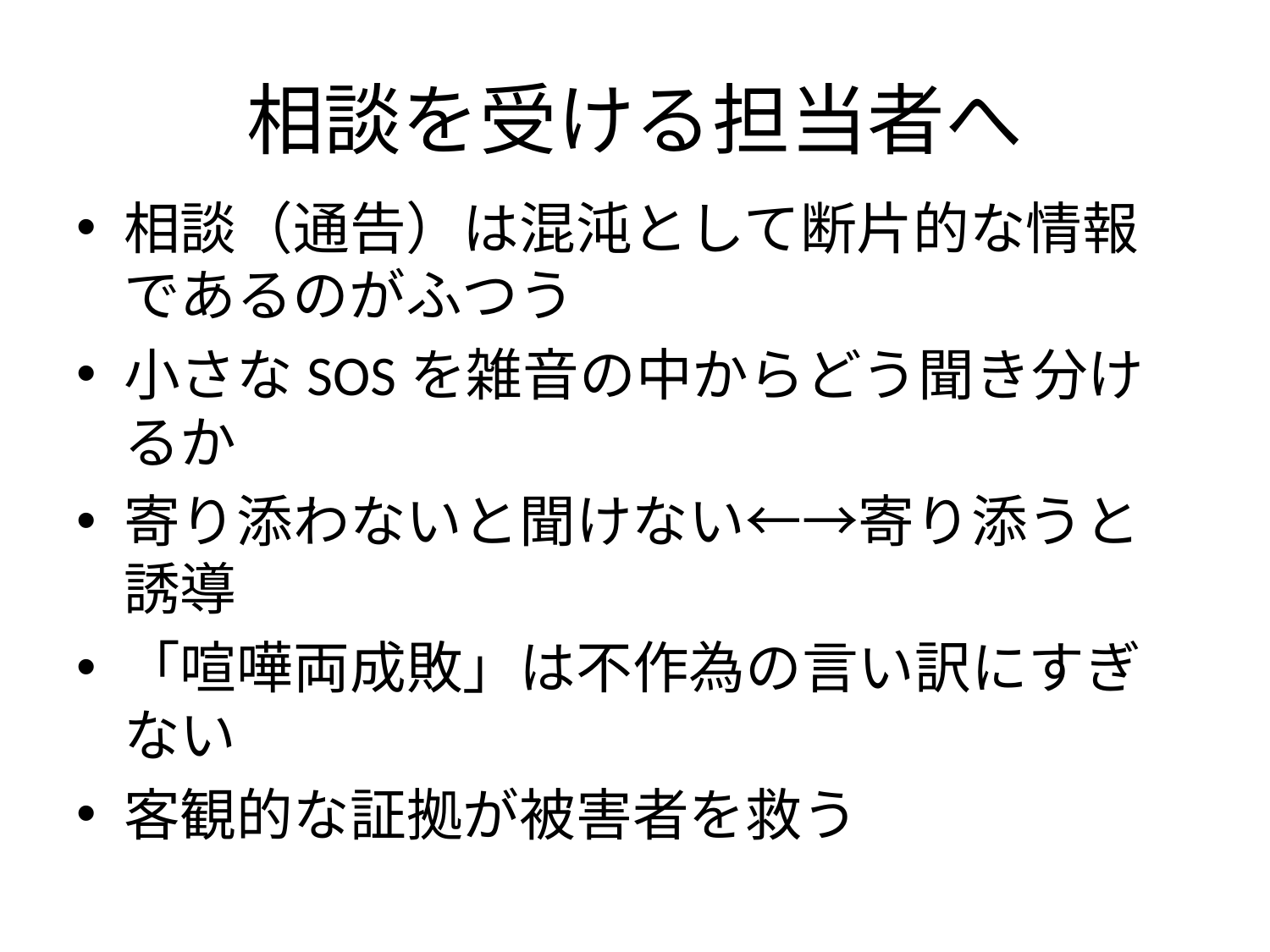

# 相談を受ける担当者へ
相談（通告）は混沌として断片的な情報であるのがふつう
小さなSOSを雑音の中からどう聞き分けるか
寄り添わないと聞けない←→寄り添うと誘導
「喧嘩両成敗」は不作為の言い訳にすぎない
客観的な証拠が被害者を救う